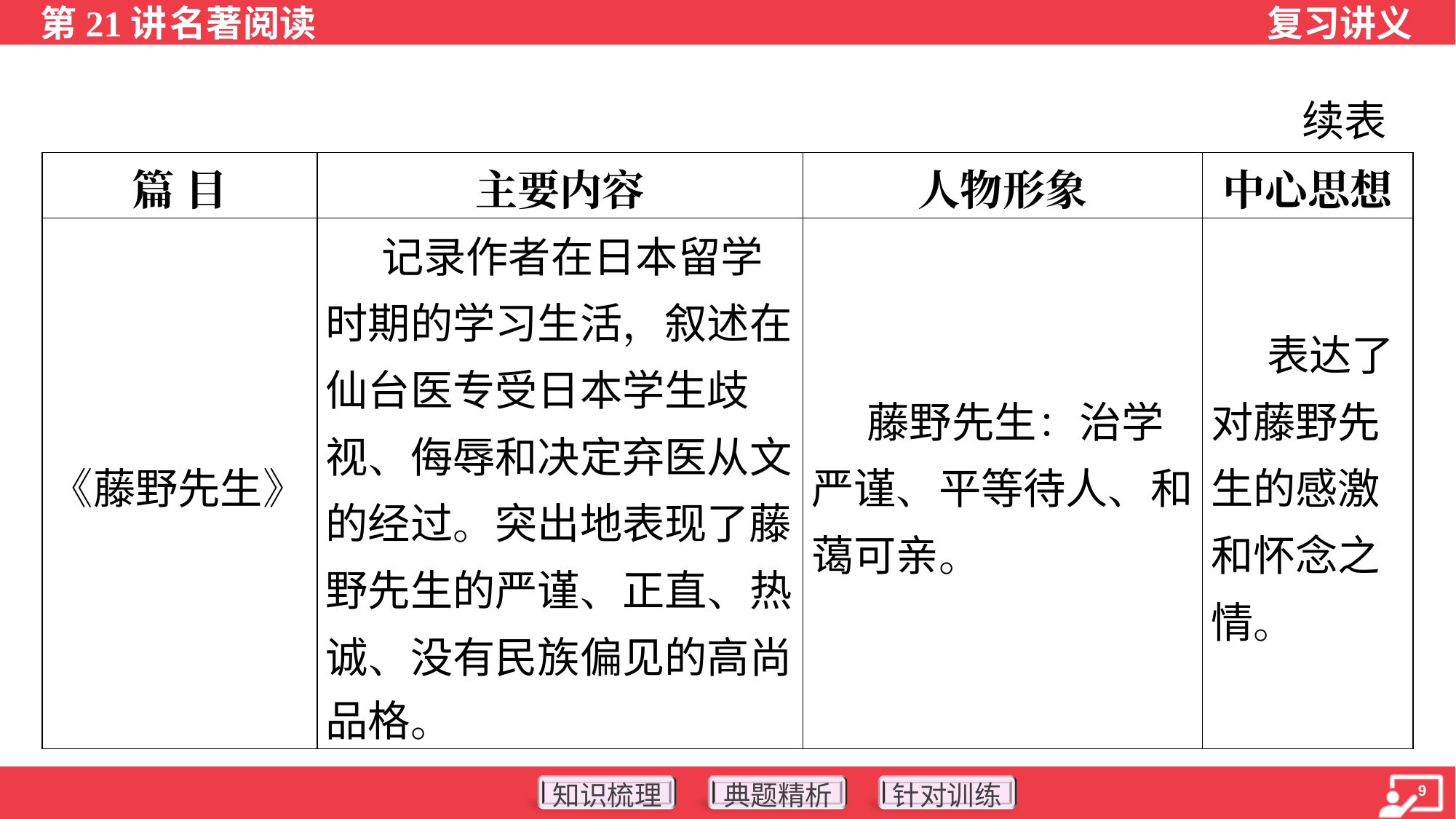

续表
| 篇 目 | 主要内容 | 人物形象 | 中心思想 |
| --- | --- | --- | --- |
| 《藤野先生》 | 记录作者在日本留学 时期的学习生活，叙述在 仙台医专受日本学生歧 视、侮辱和决定弃医从文 的经过。突出地表现了藤 野先生的严谨、正直、热 诚、没有民族偏见的高尚 品格。 | 藤野先生：治学严谨、平等待人、和蔼可亲。 | 表达了对藤野先生的感激和怀念之情。 |